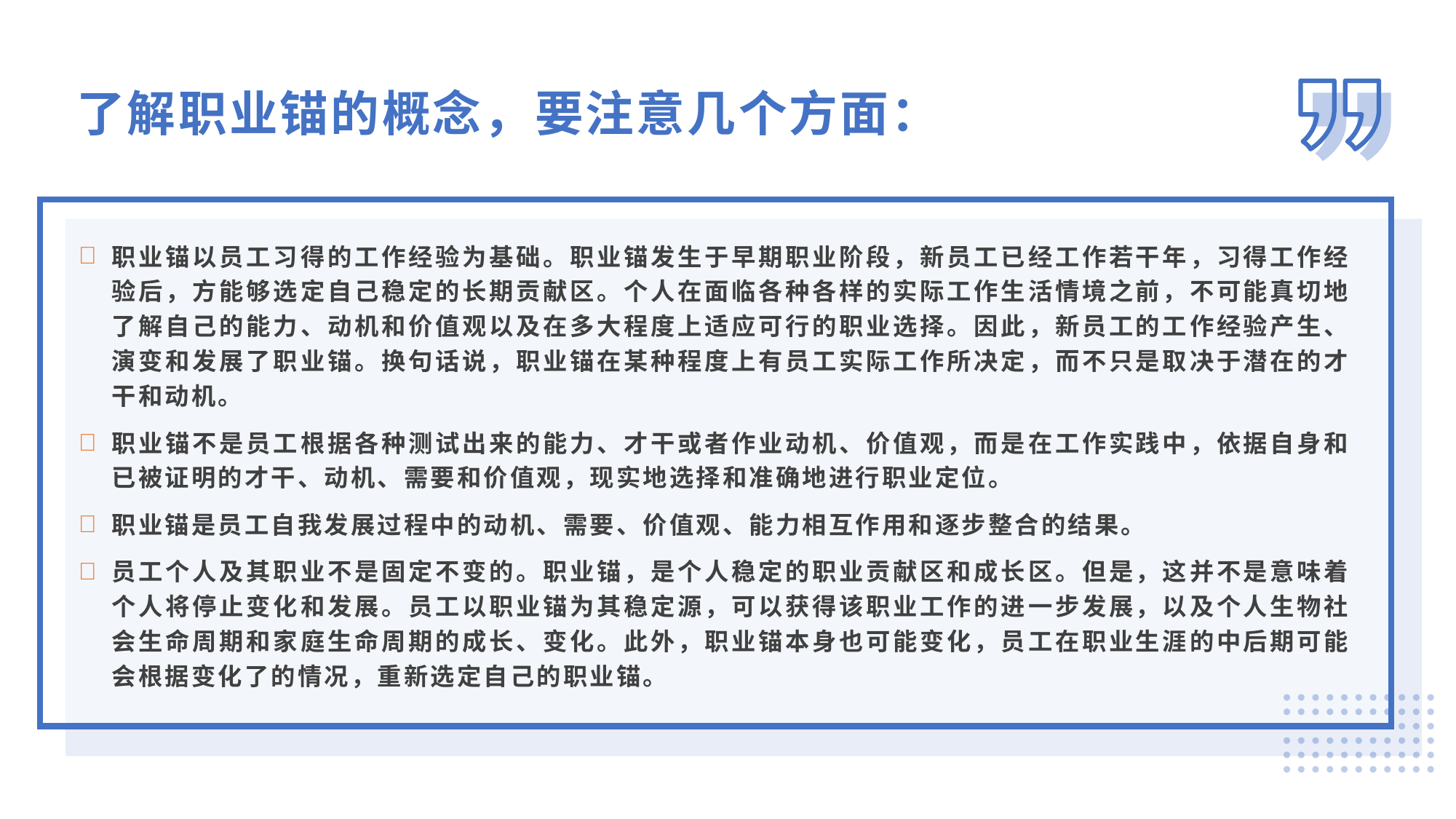

了解职业锚的概念，要注意几个方面：

职业锚以员工习得的工作经验为基础。职业锚发生于早期职业阶段，新员工已经工作若干年，习得工作经验后，方能够选定自己稳定的长期贡献区。个人在面临各种各样的实际工作生活情境之前，不可能真切地了解自己的能力、动机和价值观以及在多大程度上适应可行的职业选择。因此，新员工的工作经验产生、演变和发展了职业锚。换句话说，职业锚在某种程度上有员工实际工作所决定，而不只是取决于潜在的才干和动机。
职业锚不是员工根据各种测试出来的能力、才干或者作业动机、价值观，而是在工作实践中，依据自身和已被证明的才干、动机、需要和价值观，现实地选择和准确地进行职业定位。
职业锚是员工自我发展过程中的动机、需要、价值观、能力相互作用和逐步整合的结果。
员工个人及其职业不是固定不变的。职业锚，是个人稳定的职业贡献区和成长区。但是，这并不是意味着个人将停止变化和发展。员工以职业锚为其稳定源，可以获得该职业工作的进一步发展，以及个人生物社会生命周期和家庭生命周期的成长、变化。此外，职业锚本身也可能变化，员工在职业生涯的中后期可能会根据变化了的情况，重新选定自己的职业锚。